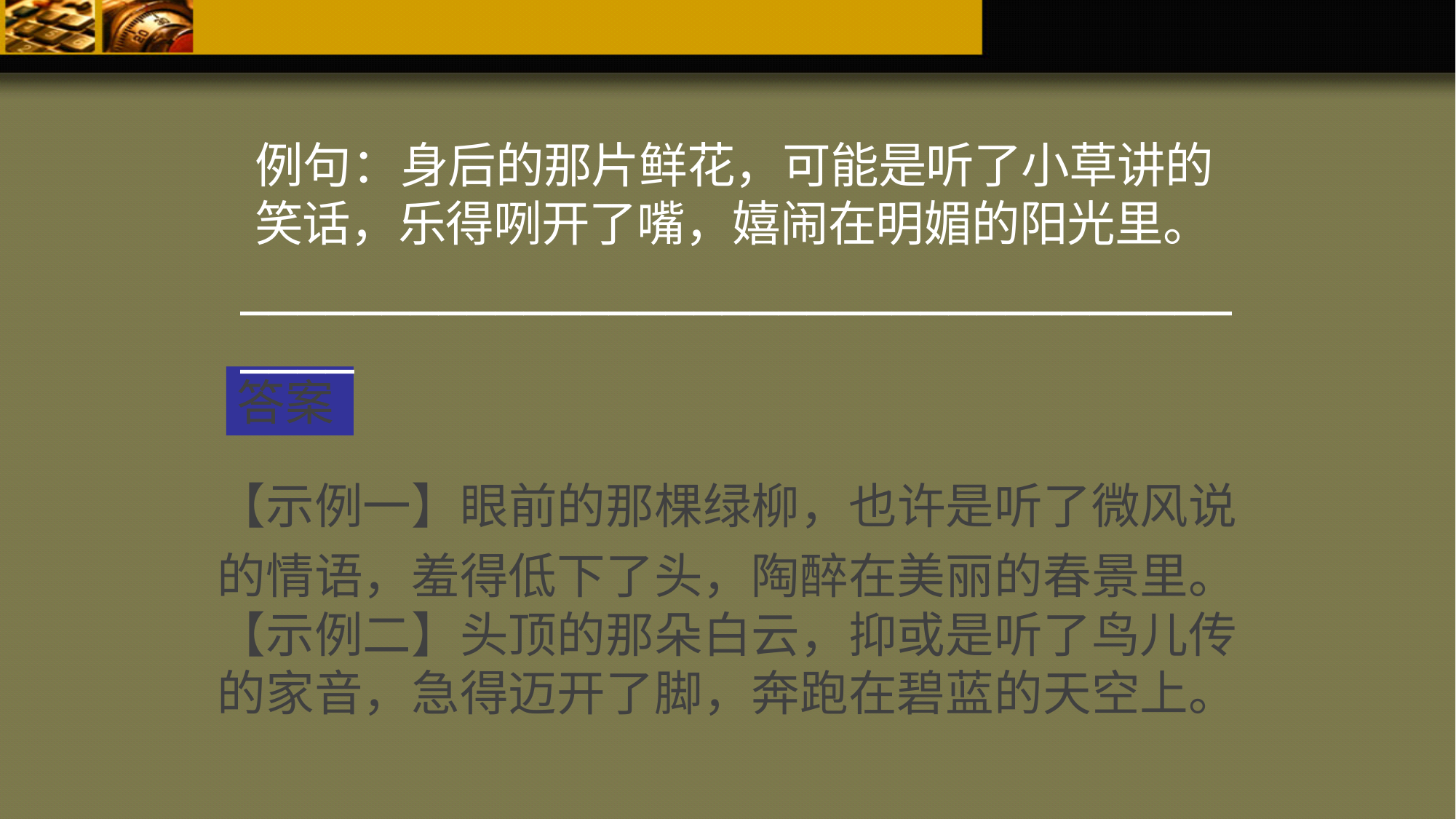

例句：身后的那片鲜花，可能是听了小草讲的笑话，乐得咧开了嘴，嬉闹在明媚的阳光里。

_______________________________________
答案
【示例一】眼前的那棵绿柳，也许是听了微风说的情语，羞得低下了头，陶醉在美丽的春景里。

【示例二】头顶的那朵白云，抑或是听了鸟儿传的家音，急得迈开了脚，奔跑在碧蓝的天空上。